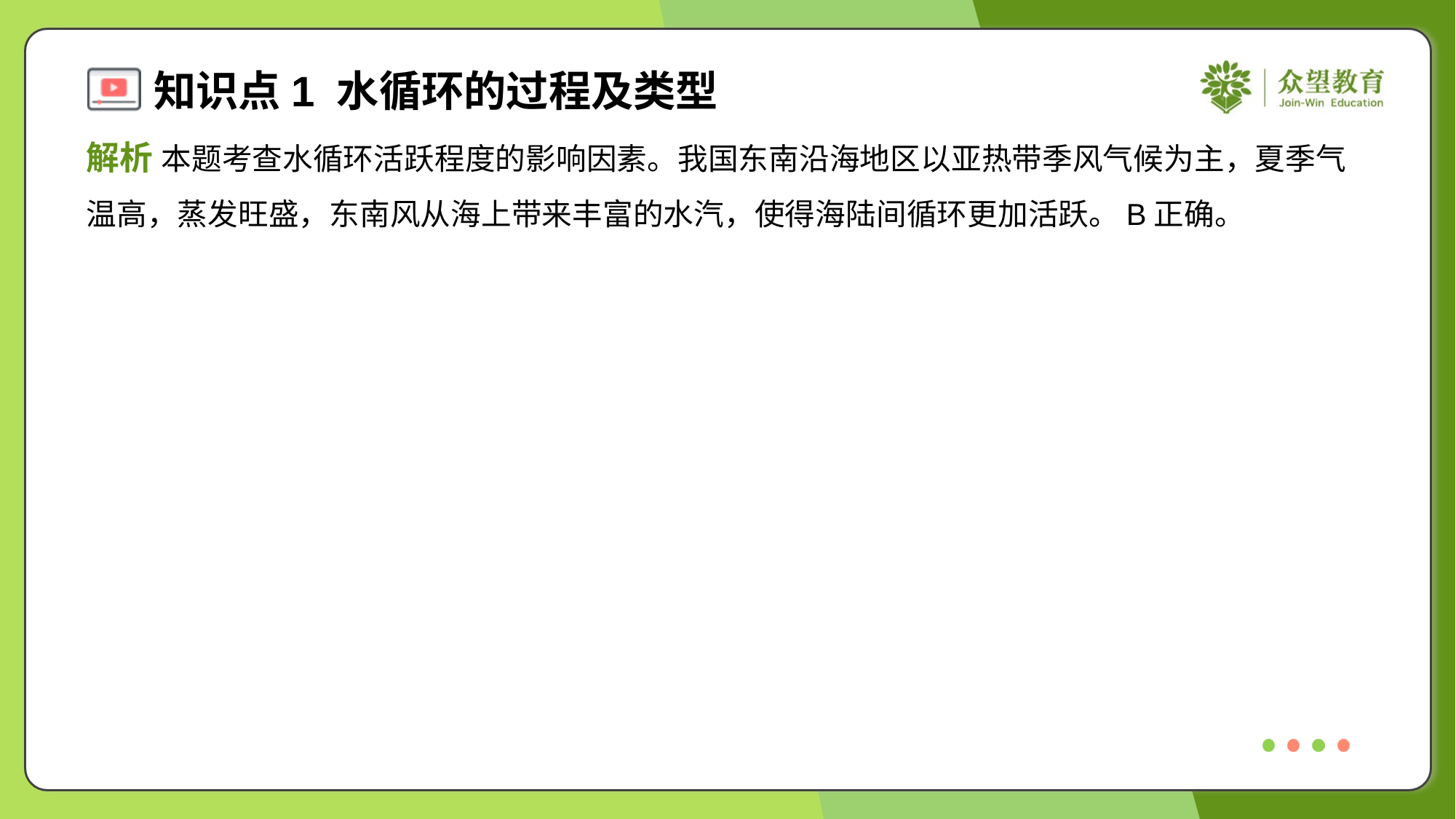

解析 本题考查水循环活跃程度的影响因素。我国东南沿海地区以亚热带季风气候为主，夏季气
温高，蒸发旺盛，东南风从海上带来丰富的水汽，使得海陆间循环更加活跃。B正确。